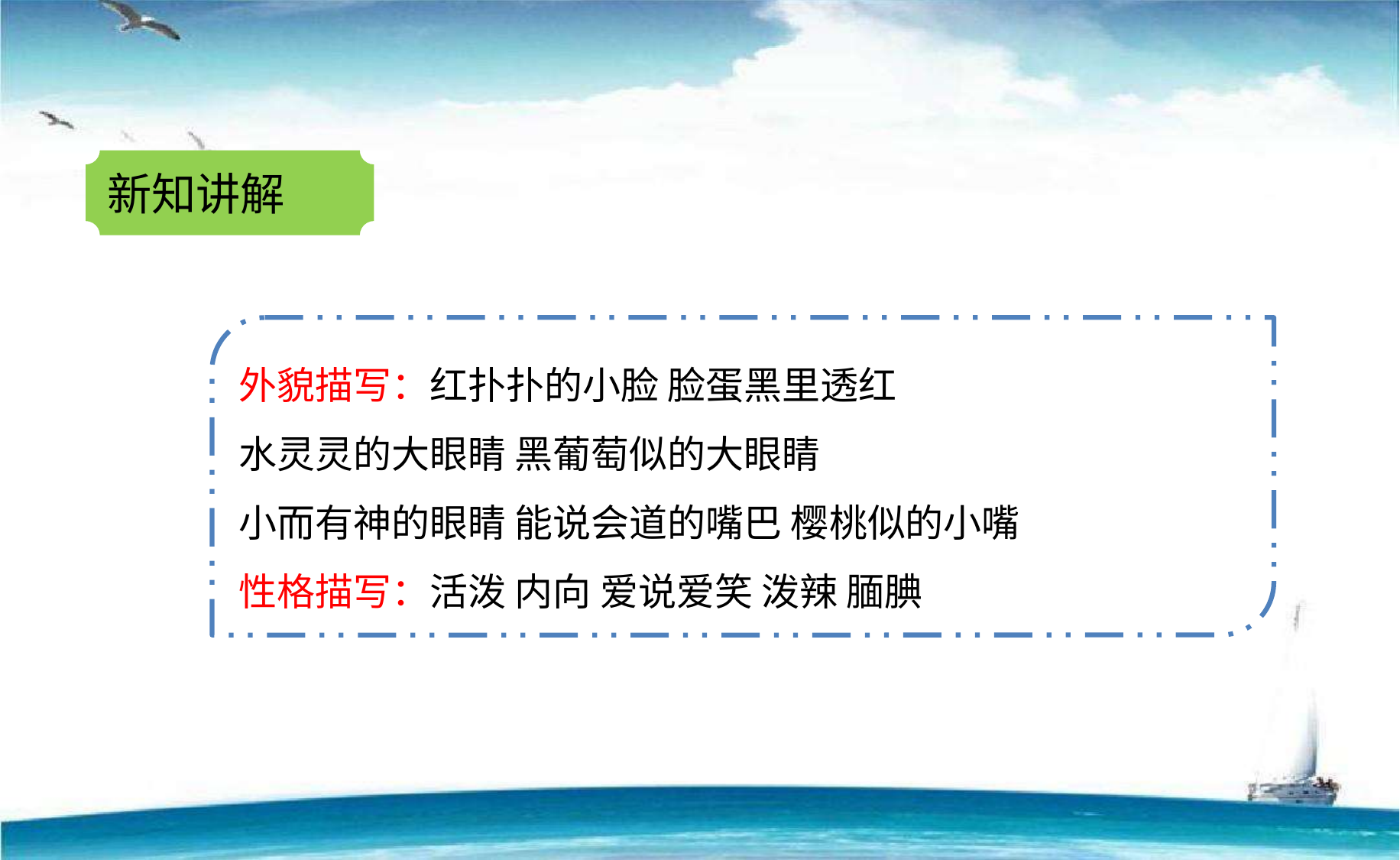

新知讲解
外貌描写：红扑扑的小脸 脸蛋黑里透红
水灵灵的大眼睛 黑葡萄似的大眼睛
小而有神的眼睛 能说会道的嘴巴 樱桃似的小嘴
性格描写：活泼 内向 爱说爱笑 泼辣 腼腆